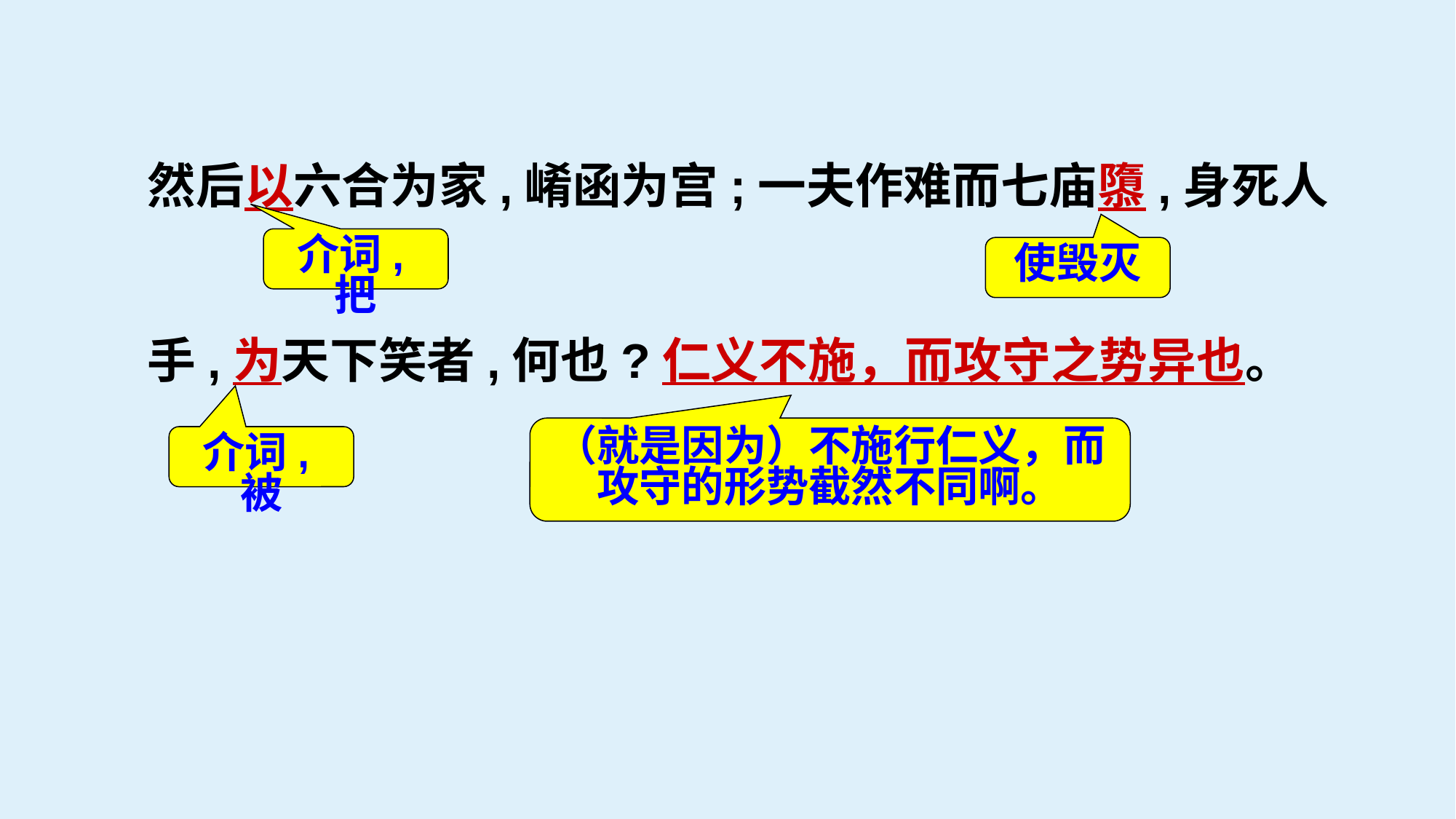

然后以六合为家,崤函为宫;一夫作难而七庙隳,身死人

手,为天下笑者,何也?仁义不施，而攻守之势异也。
介词,把
使毁灭
（就是因为）不施行仁义，而攻守的形势截然不同啊。
介词,被